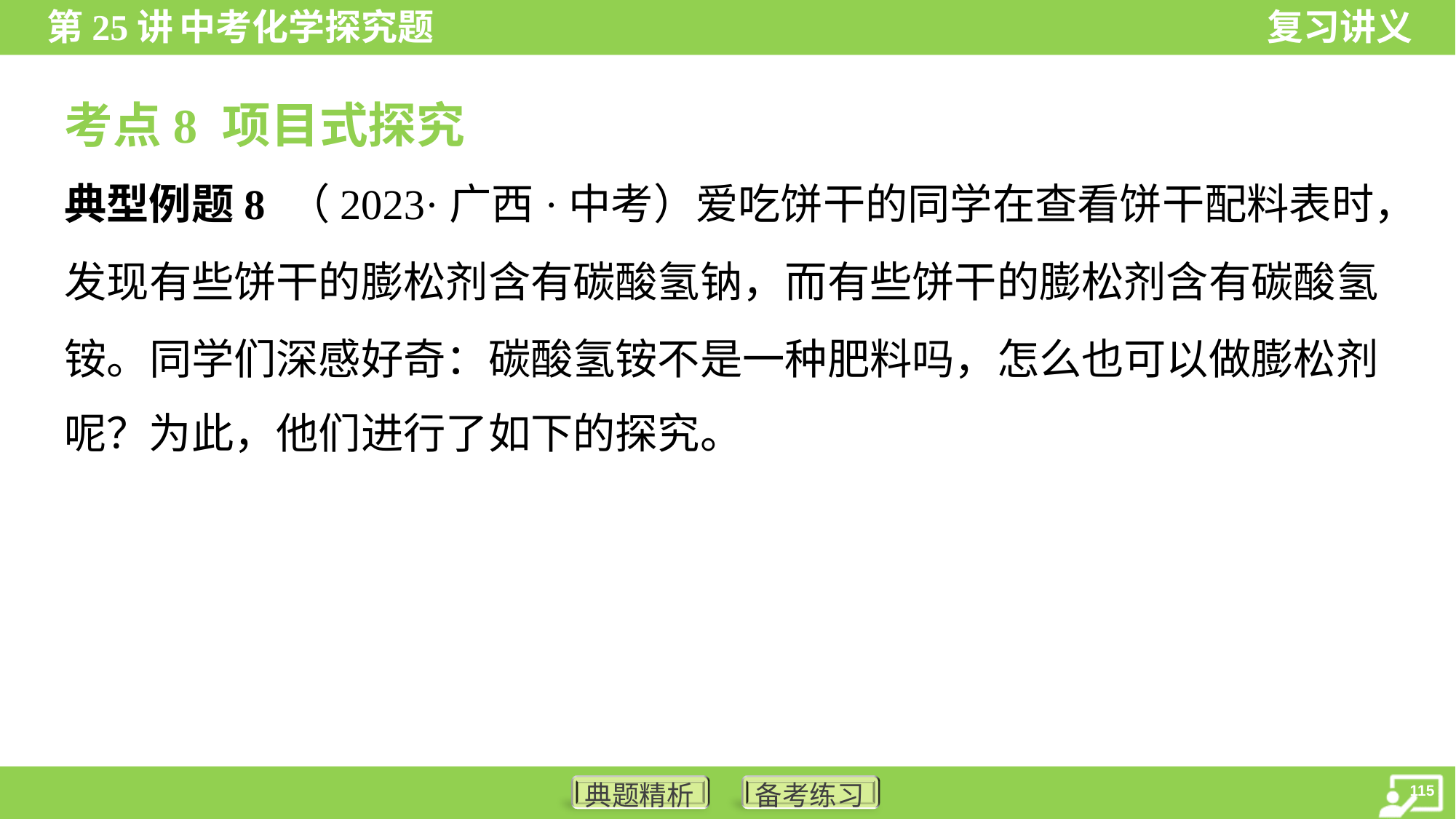

考点8 项目式探究
典型例题8 （2023·广西·中考）爱吃饼干的同学在查看饼干配料表时，
发现有些饼干的膨松剂含有碳酸氢钠，而有些饼干的膨松剂含有碳酸氢
铵。同学们深感好奇：碳酸氢铵不是一种肥料吗，怎么也可以做膨松剂
呢？为此，他们进行了如下的探究。